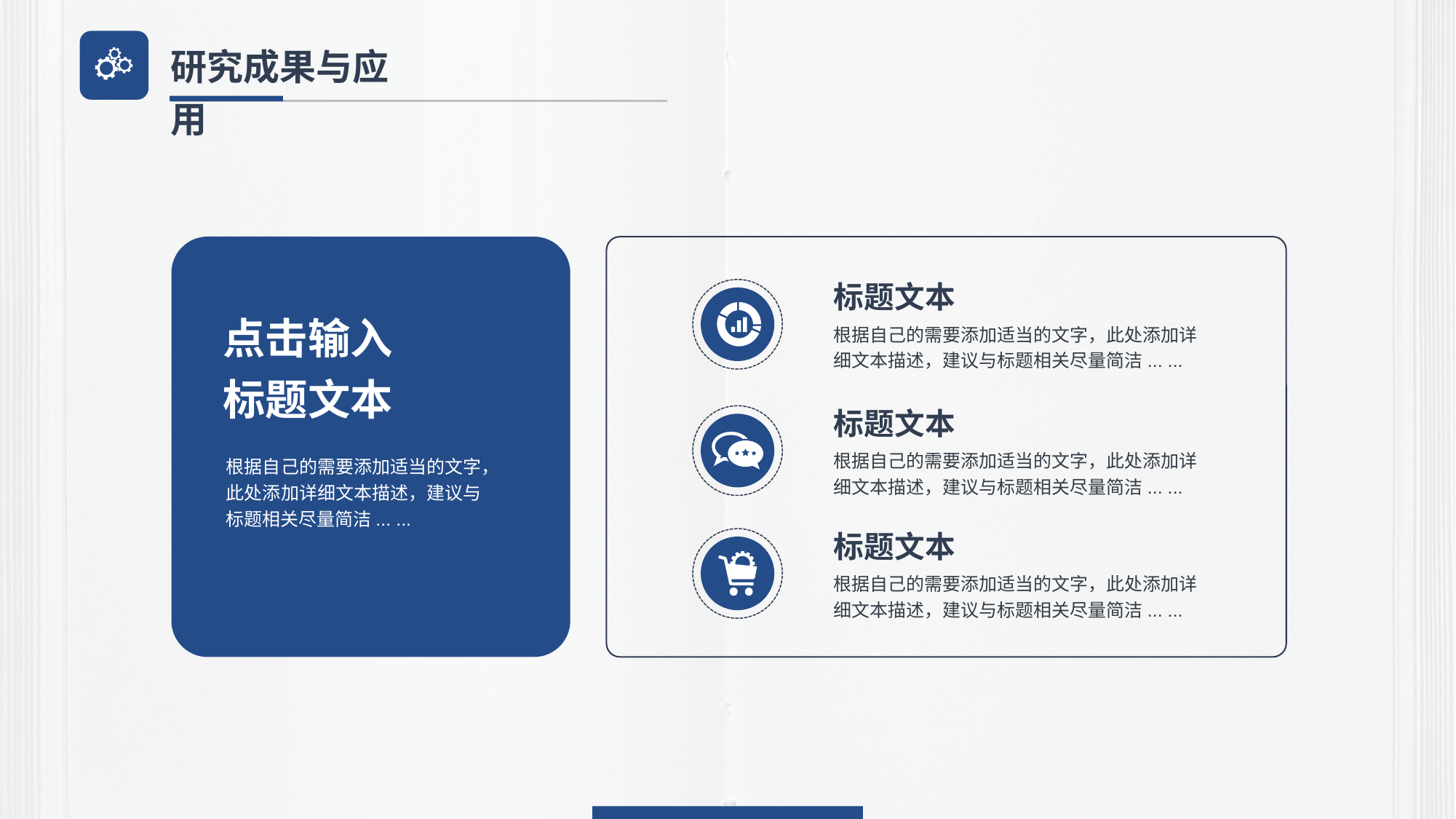

研究成果与应用

标题文本

根据自己的需要添加适当的文字，此处添加详细文本描述，建议与标题相关尽量简洁... ...
点击输入
标题文本
标题文本

根据自己的需要添加适当的文字，此处添加详细文本描述，建议与标题相关尽量简洁... ...
根据自己的需要添加适当的文字，此处添加详细文本描述，建议与标题相关尽量简洁... ...
标题文本

根据自己的需要添加适当的文字，此处添加详细文本描述，建议与标题相关尽量简洁... ...